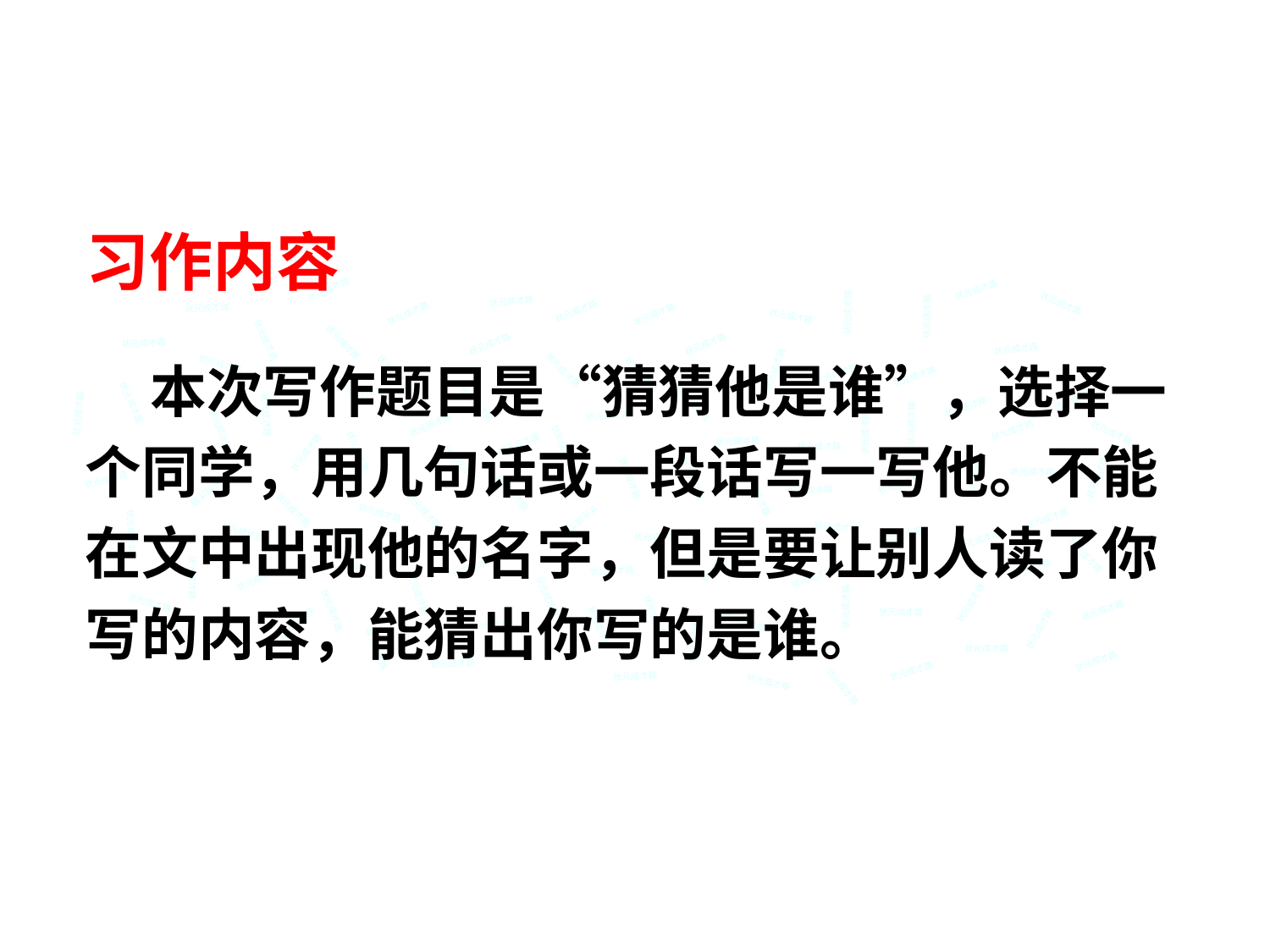

习作内容
绿色圃中小学教育http://www.LSPJY.com
绿色圃中小学教育http://www.LSPJY.com
状元成才路
状元成才路
状元成才路
状元成才路
状元成才路
状元成才路
状元成才路
状元成才路
状元成才路
状元成才路
状元成才路
状元成才路
状元成才路
状元成才路
状元成才路
状元成才路
    本次写作题目是“猜猜他是谁”，选择一个同学，用几句话或一段话写一写他。不能在文中出现他的名字，但是要让别人读了你写的内容，能猜出你写的是谁。
状元成才路
状元成才路
状元成才路
状元成才路
状元成才路
状元成才路
状元成才路
状元成才路
状元成才路
状元成才路
状元成才路
状元成才路
状元成才路
状元成才路
状元成才路
状元成才路
状元成才路
状元成才路
状元成才路
状元成才路
状元成才路
状元成才路
状元成才路
状元成才路
状元成才路
状元成才路
状元成才路
状元成才路
状元成才路
状元成才路
状元成才路
状元成才路
状元成才路
状元成才路
状元成才路
状元成才路
状元成才路
状元成才路
状元成才路
状元成才路
状元成才路
状元成才路
状元成才路
状元成才路
状元成才路
状元成才路
状元成才路
状元成才路
状元成才路
状元成才路
状元成才路
状元成才路
状元成才路
状元成才路
状元成才路
状元成才路
状元成才路
状元成才路
状元成才路
状元成才路
状元成才路
状元成才路
状元成才路
状元成才路
状元成才路
状元成才路
状元成才路
状元成才路
状元成才路
状元成才路
状元成才路
状元成才路
状元成才路
状元成才路
状元成才路
状元成才路
状元成才路
状元成才路
状元成才路
状元成才路
状元成才路
状元成才路
状元成才路
状元成才路